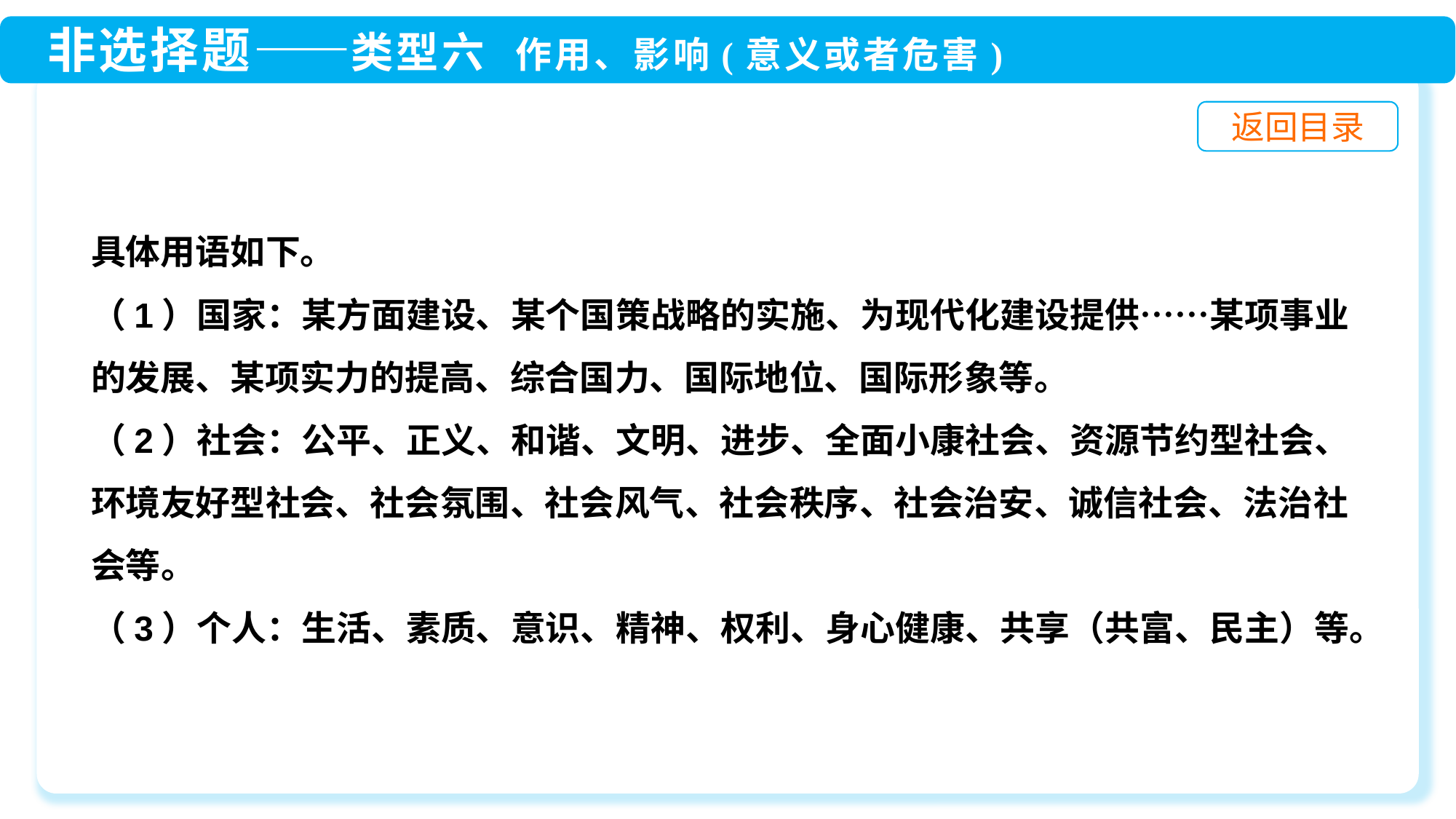

具体用语如下。
（1）国家：某方面建设、某个国策战略的实施、为现代化建设提供……某项事业的发展、某项实力的提高、综合国力、国际地位、国际形象等。
（2）社会：公平、正义、和谐、文明、进步、全面小康社会、资源节约型社会、环境友好型社会、社会氛围、社会风气、社会秩序、社会治安、诚信社会、法治社会等。
（3）个人：生活、素质、意识、精神、权利、身心健康、共享（共富、民主）等。